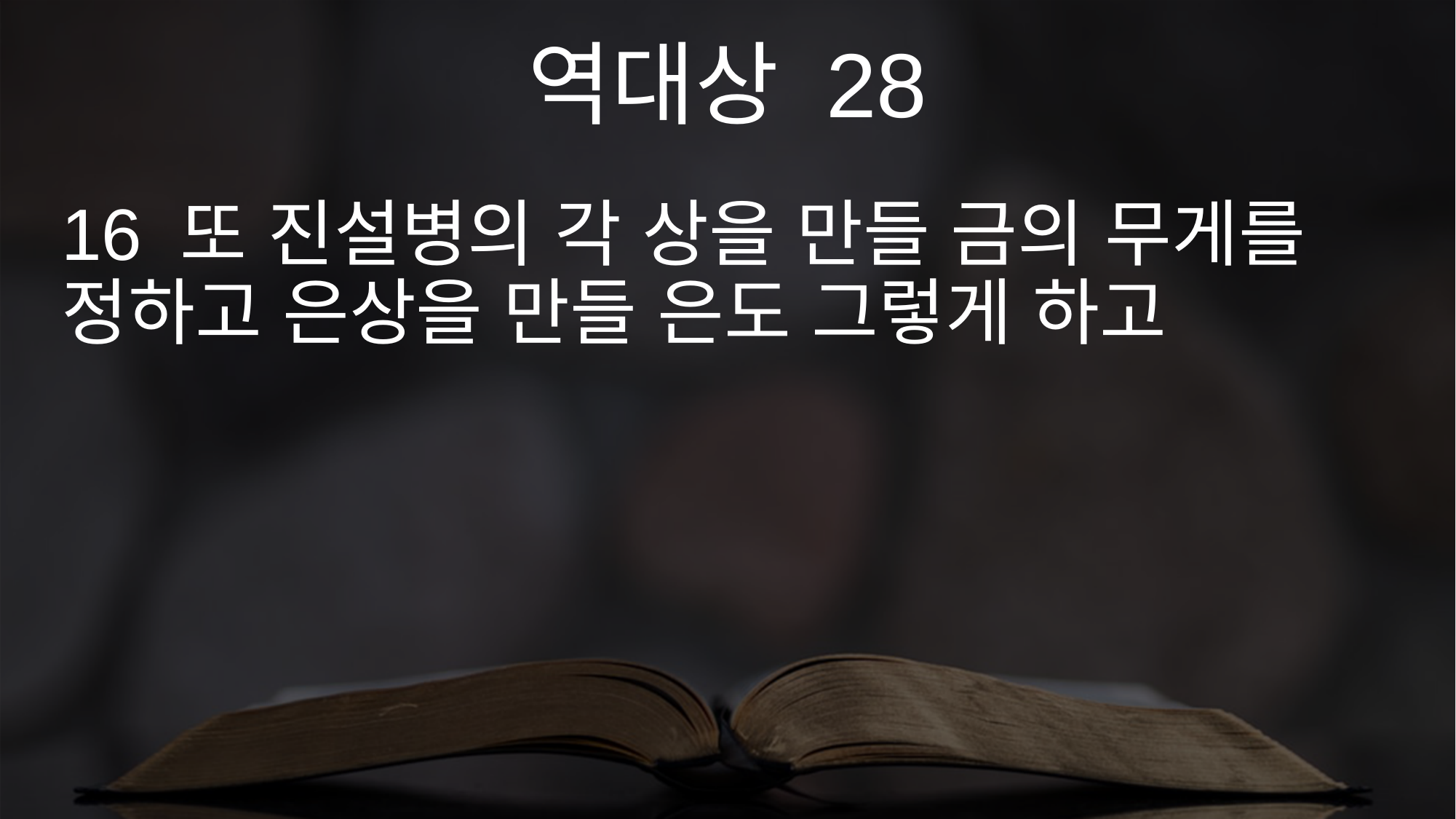

역대상 28
16 또 진설병의 각 상을 만들 금의 무게를 정하고 은상을 만들 은도 그렇게 하고